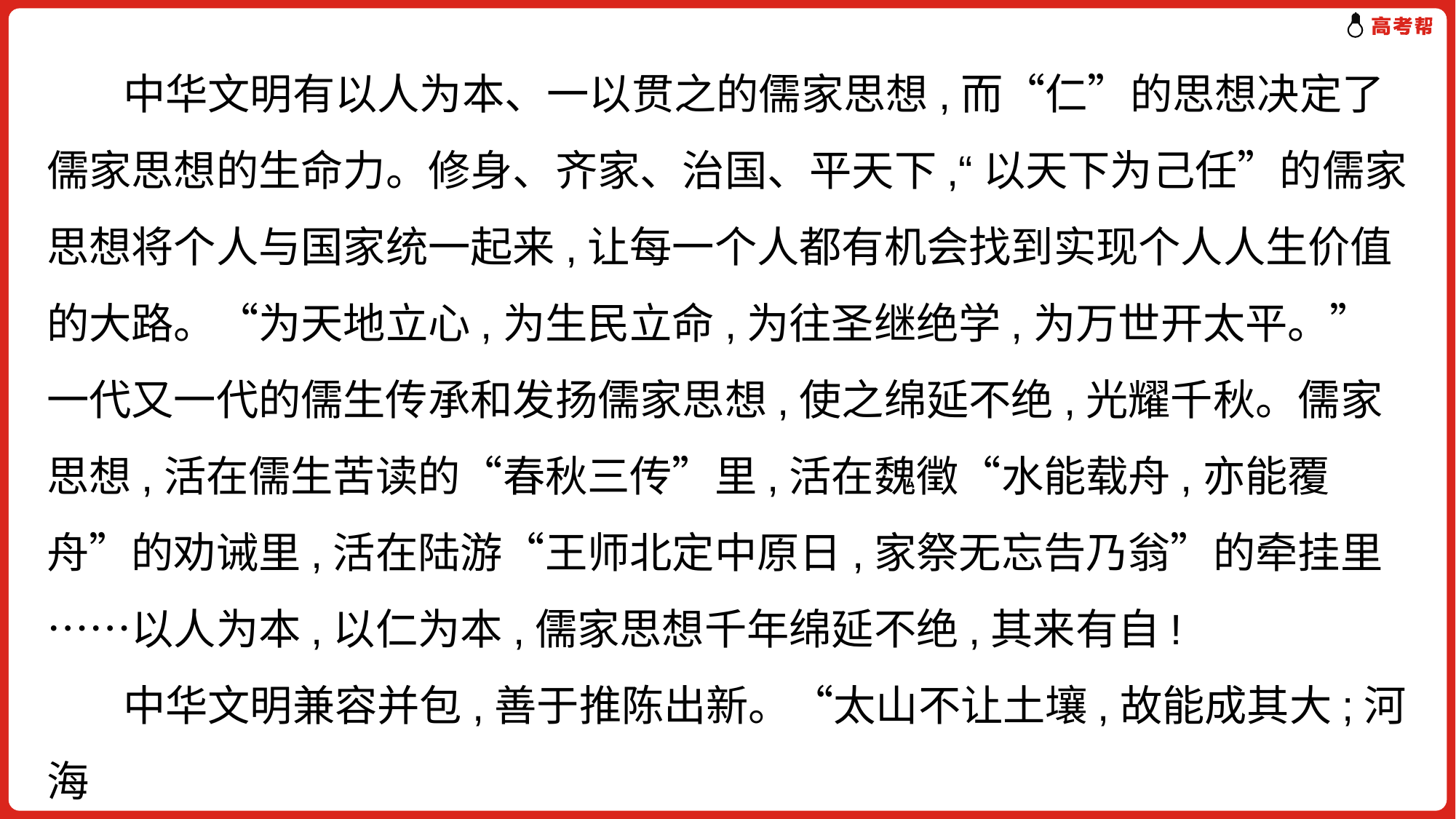

中华文明有以人为本、一以贯之的儒家思想,而“仁”的思想决定了儒家思想的生命力。修身、齐家、治国、平天下,“以天下为己任”的儒家思想将个人与国家统一起来,让每一个人都有机会找到实现个人人生价值的大路。“为天地立心,为生民立命,为往圣继绝学,为万世开太平。”一代又一代的儒生传承和发扬儒家思想,使之绵延不绝,光耀千秋。儒家思想,活在儒生苦读的“春秋三传”里,活在魏徵“水能载舟,亦能覆舟”的劝诫里,活在陆游“王师北定中原日,家祭无忘告乃翁”的牵挂里……以人为本,以仁为本,儒家思想千年绵延不绝,其来有自!
       中华文明兼容并包,善于推陈出新。“太山不让土壤,故能成其大;河海